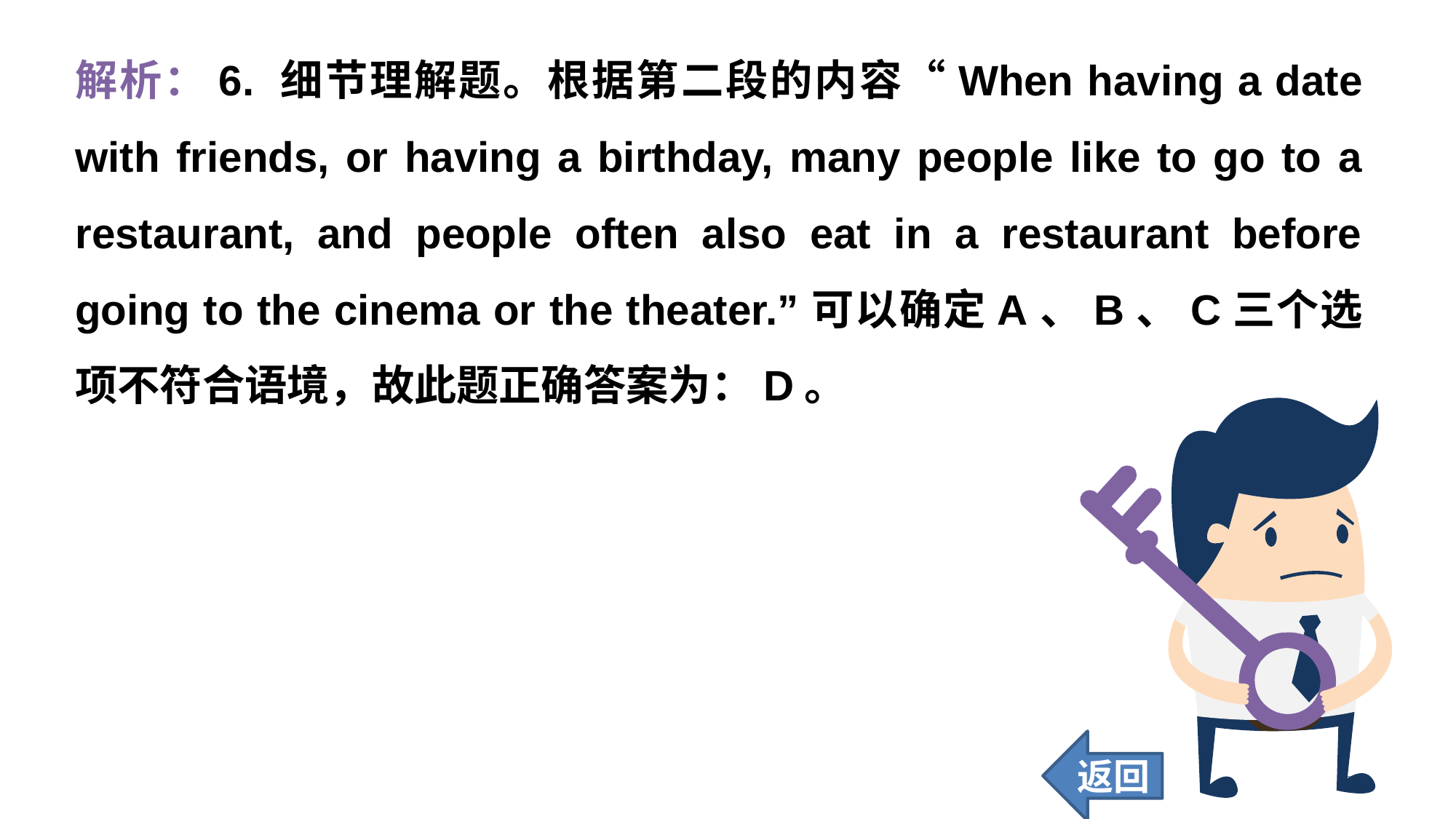

解析：6. 细节理解题。根据第二段的内容“When having a date with friends, or having a birthday, many people like to go to a restaurant, and people often also eat in a restaurant before going to the cinema or the theater.”可以确定A、B、C三个选项不符合语境，故此题正确答案为：D。

返回
251